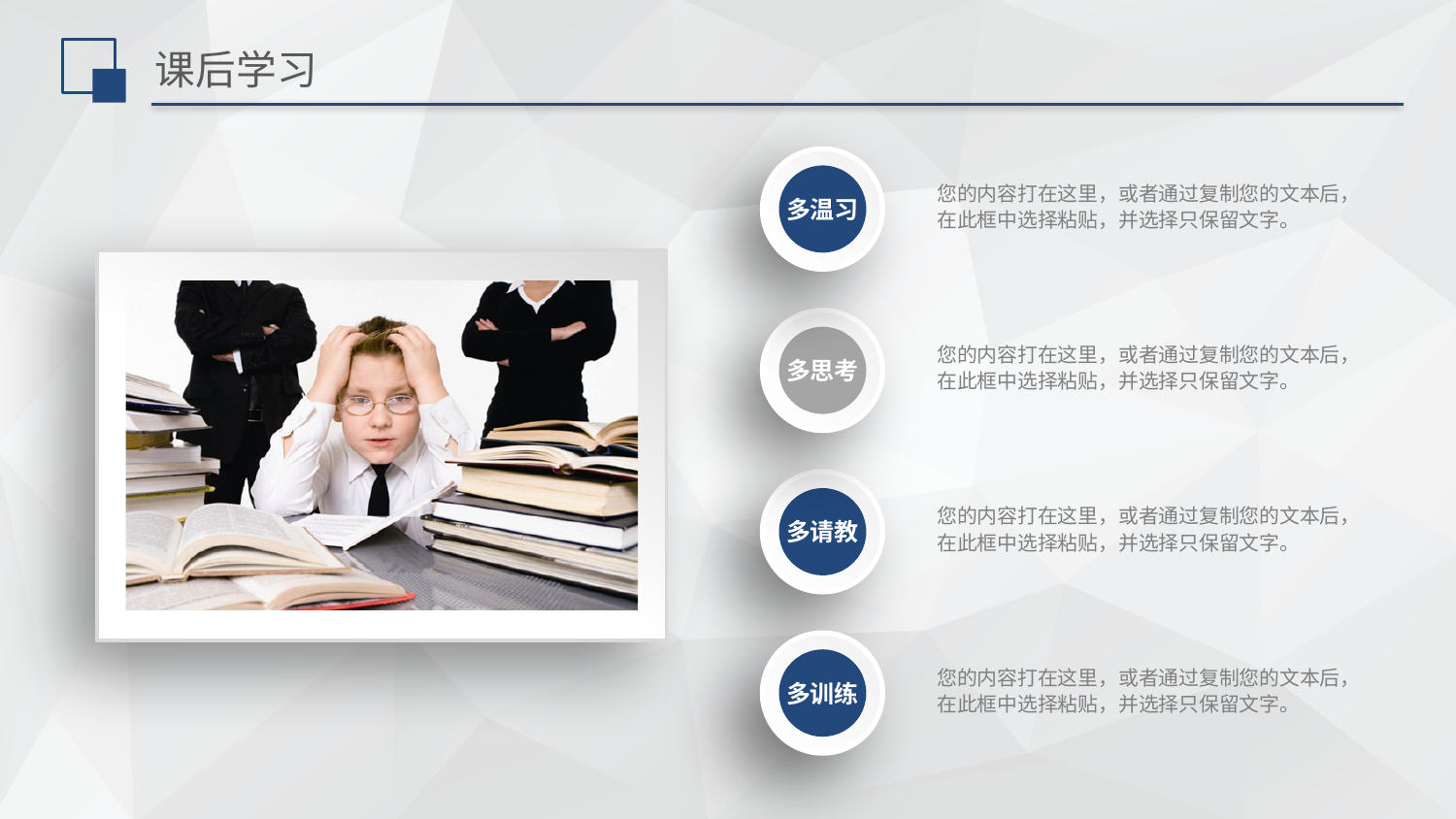

# 课后学习

多温习
您的内容打在这里，或者通过复制您的文本后，在此框中选择粘贴，并选择只保留文字。

多思考
您的内容打在这里，或者通过复制您的文本后，在此框中选择粘贴，并选择只保留文字。

多请教
您的内容打在这里，或者通过复制您的文本后，在此框中选择粘贴，并选择只保留文字。

多训练
您的内容打在这里，或者通过复制您的文本后，在此框中选择粘贴，并选择只保留文字。